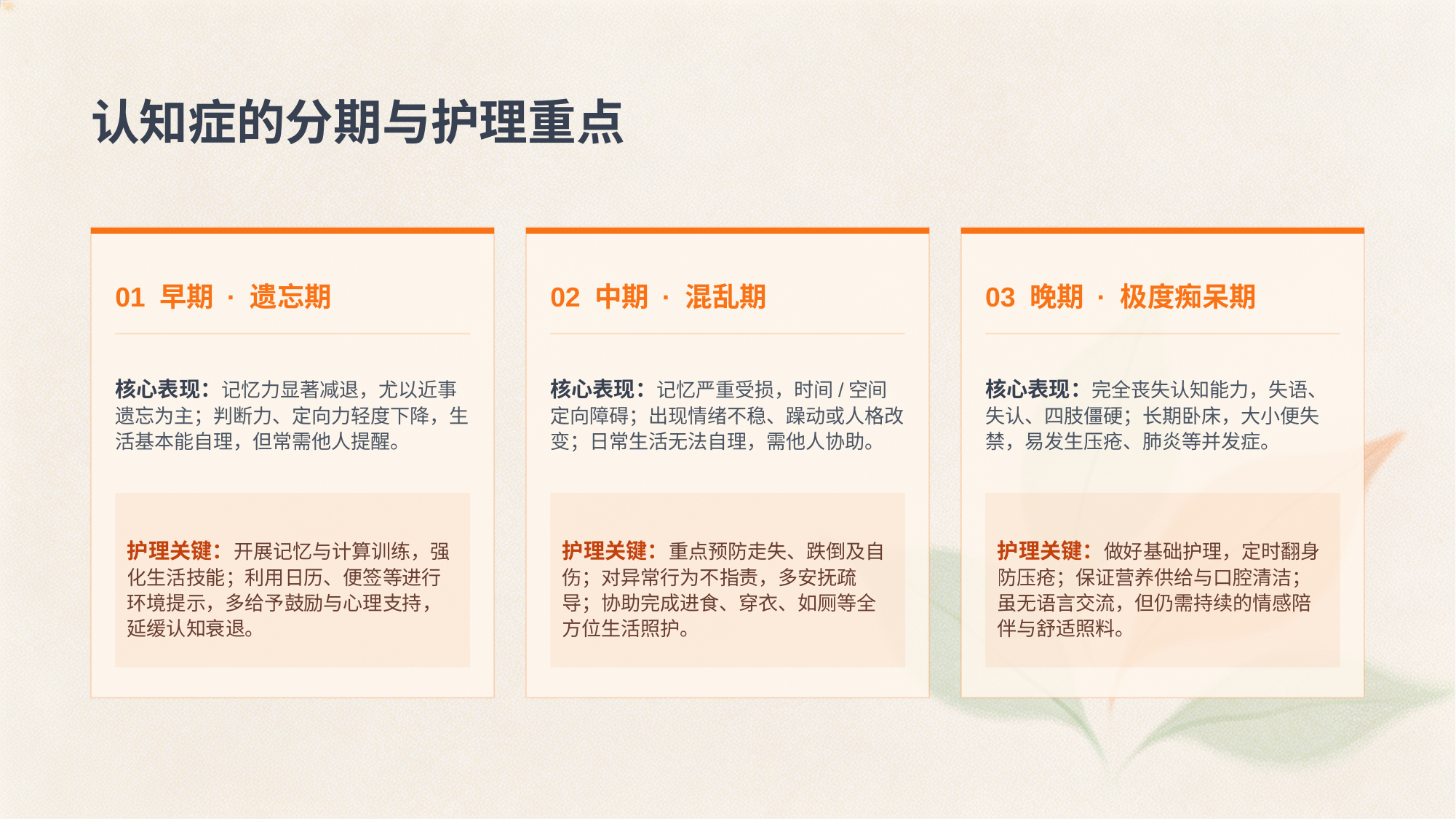

认知症的分期与护理重点

01 早期 · 遗忘期
02 中期 · 混乱期
03 晚期 · 极度痴呆期
核心表现：记忆力显著减退，尤以近事遗忘为主；判断力、定向力轻度下降，生活基本能自理，但常需他人提醒。
核心表现：记忆严重受损，时间/空间定向障碍；出现情绪不稳、躁动或人格改变；日常生活无法自理，需他人协助。
核心表现：完全丧失认知能力，失语、失认、四肢僵硬；长期卧床，大小便失禁，易发生压疮、肺炎等并发症。

护理关键：开展记忆与计算训练，强化生活技能；利用日历、便签等进行环境提示，多给予鼓励与心理支持，延缓认知衰退。
护理关键：重点预防走失、跌倒及自伤；对异常行为不指责，多安抚疏导；协助完成进食、穿衣、如厕等全方位生活照护。
护理关键：做好基础护理，定时翻身防压疮；保证营养供给与口腔清洁；虽无语言交流，但仍需持续的情感陪伴与舒适照料。